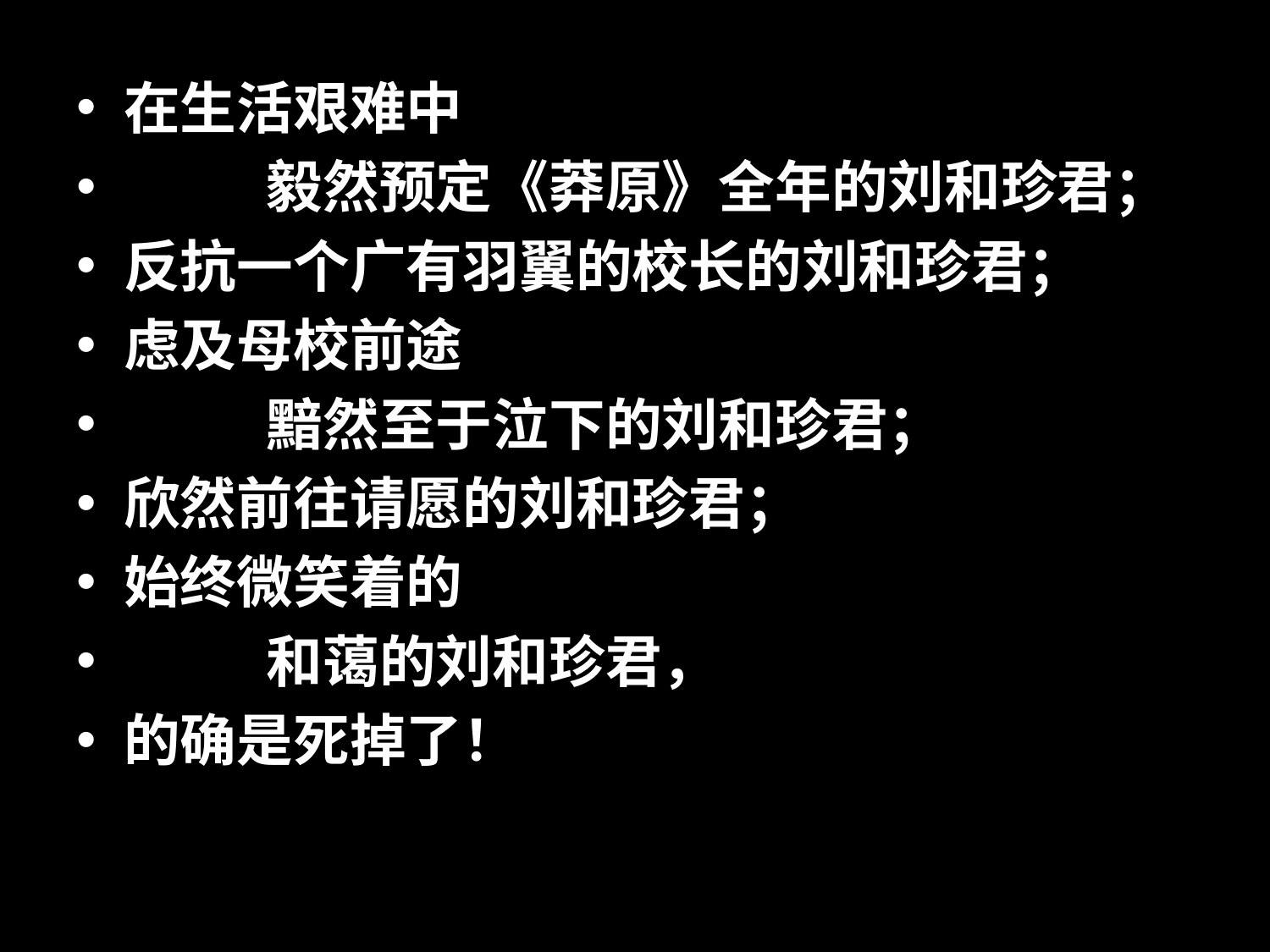

在生活艰难中
          毅然预定《莽原》全年的刘和珍君；
反抗一个广有羽翼的校长的刘和珍君；
虑及母校前途
          黯然至于泣下的刘和珍君；
欣然前往请愿的刘和珍君；
始终微笑着的
          和蔼的刘和珍君，
的确是死掉了！